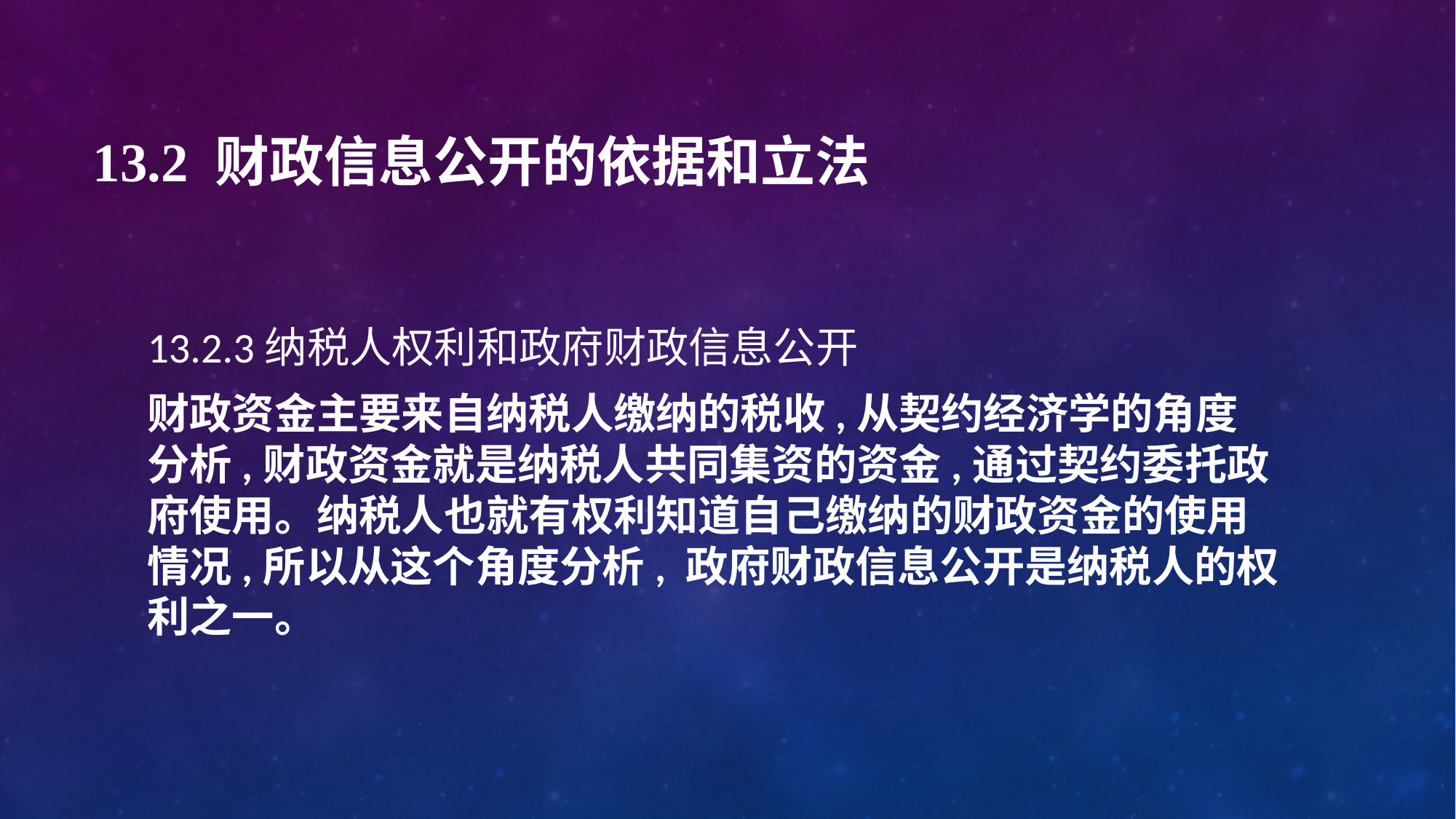

# 13.2 财政信息公开的依据和立法
13.2.3纳税人权利和政府财政信息公开
财政资金主要来自纳税人缴纳的税收,从契约经济学的角度分析,财政资金就是纳税人共同集资的资金,通过契约委托政府使用。纳税人也就有权利知道自己缴纳的财政资金的使用情况,所以从这个角度分析, 政府财政信息公开是纳税人的权利之一。